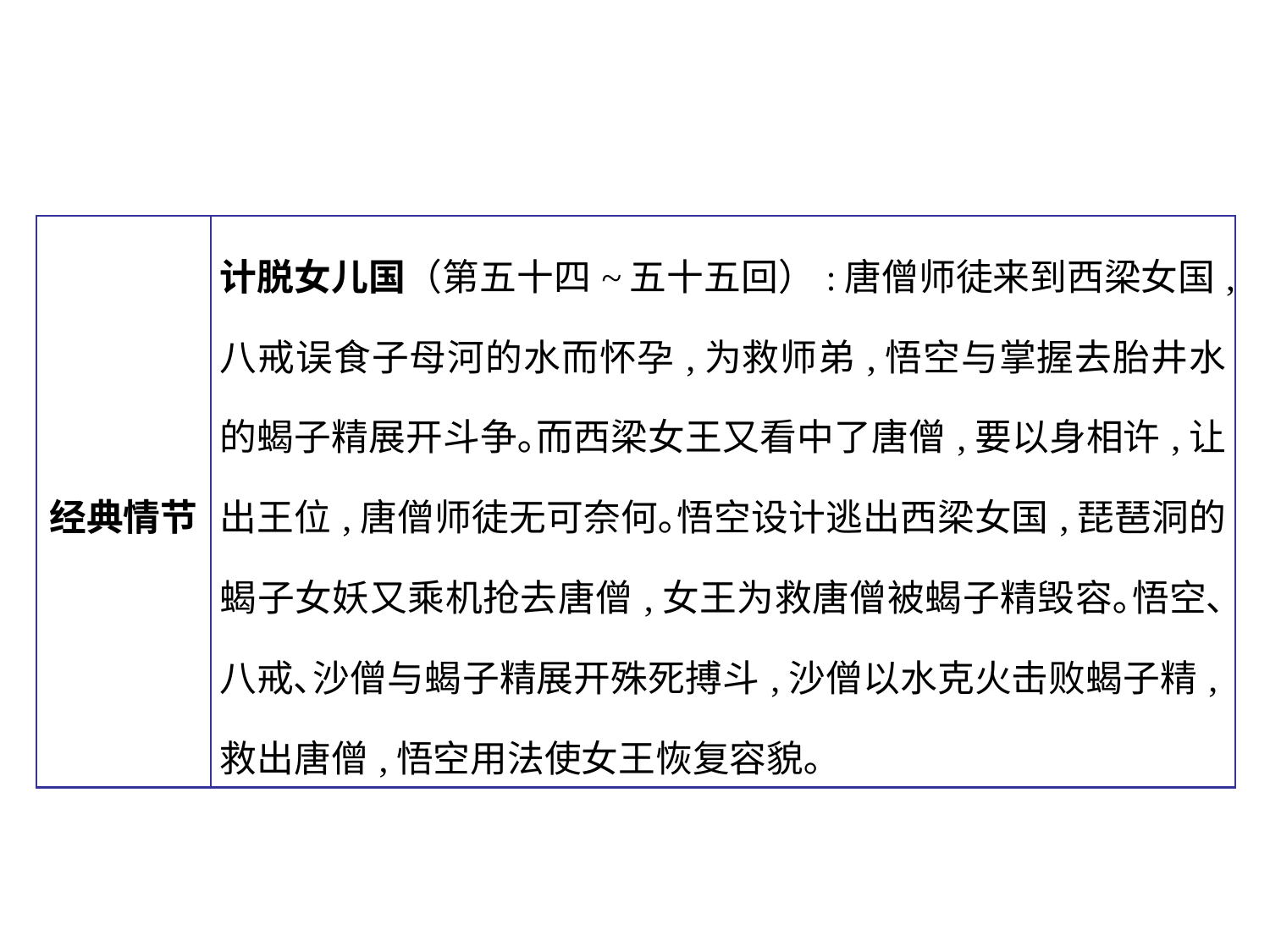

| 经典情节 | 计脱女儿国（第五十四~五十五回）:唐僧师徒来到西梁女国,八戒误食子母河的水而怀孕,为救师弟,悟空与掌握去胎井水的蝎子精展开斗争｡而西梁女王又看中了唐僧,要以身相许,让出王位,唐僧师徒无可奈何｡悟空设计逃出西梁女国,琵琶洞的蝎子女妖又乘机抢去唐僧,女王为救唐僧被蝎子精毁容｡悟空､八戒､沙僧与蝎子精展开殊死搏斗,沙僧以水克火击败蝎子精,救出唐僧,悟空用法使女王恢复容貌｡ |
| --- | --- |